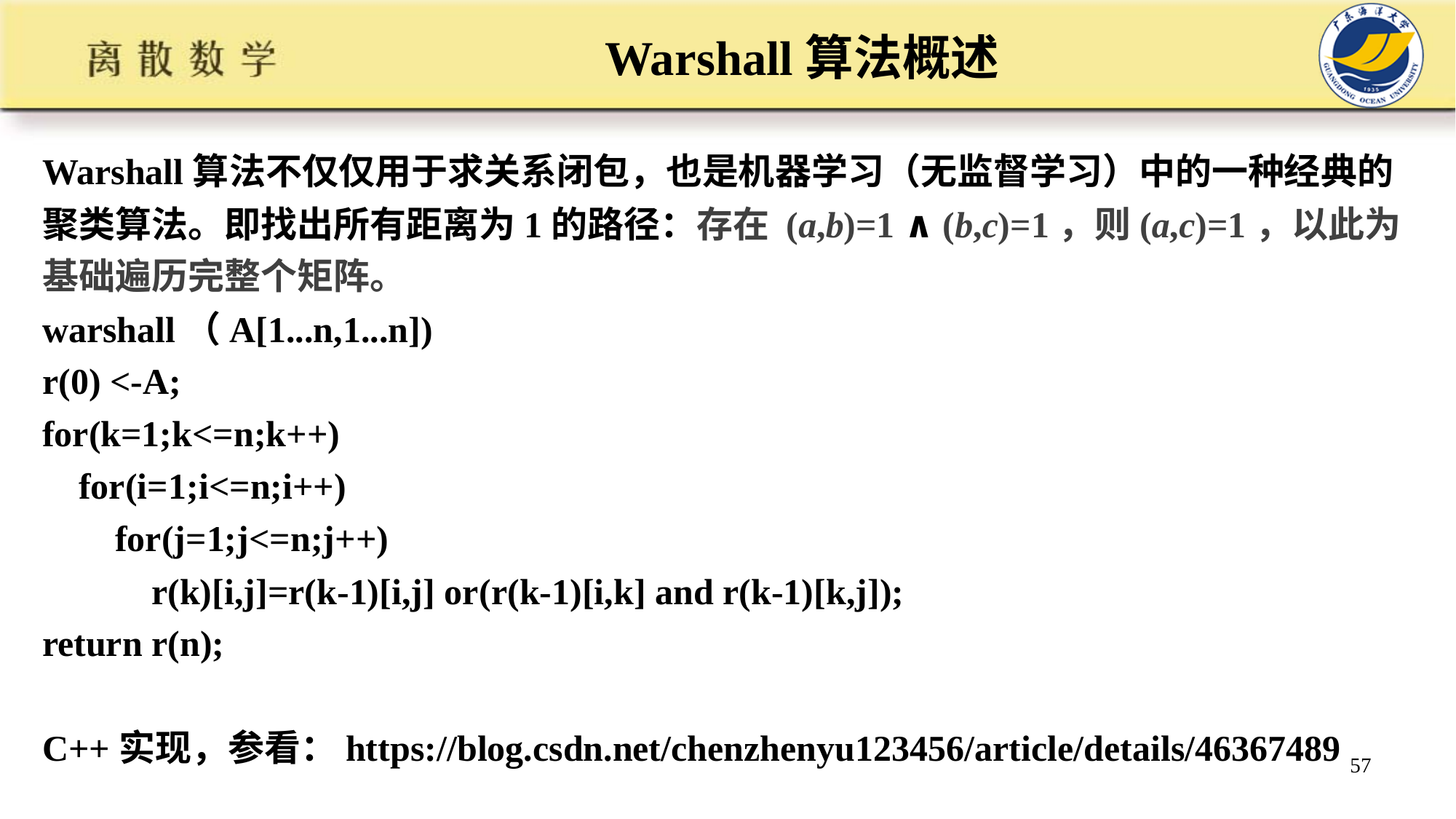

# Warshall算法概述
Warshall算法不仅仅用于求关系闭包，也是机器学习（无监督学习）中的一种经典的聚类算法。即找出所有距离为1的路径：存在 (a,b)=1 ∧ (b,c)=1，则(a,c)=1，以此为基础遍历完整个矩阵。
warshall（A[1...n,1...n])
r(0) <-A;
for(k=1;k<=n;k++)
    for(i=1;i<=n;i++)
        for(j=1;j<=n;j++)
            r(k)[i,j]=r(k-1)[i,j] or(r(k-1)[i,k] and r(k-1)[k,j]);
return r(n);

C++实现，参看：https://blog.csdn.net/chenzhenyu123456/article/details/46367489
57